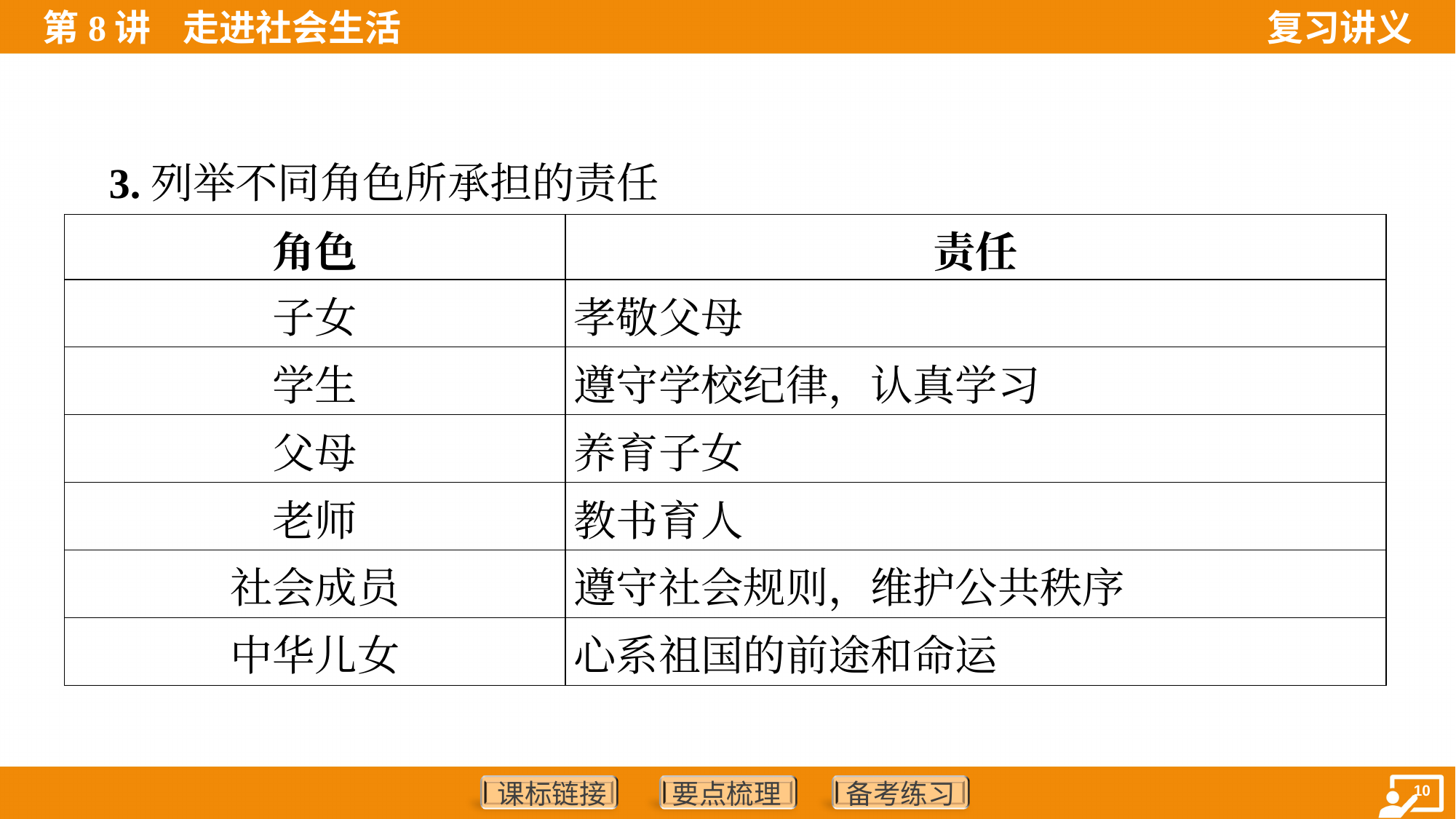

3.列举不同角色所承担的责任
| 角色 | 责任 |
| --- | --- |
| 子女 | 孝敬父母 |
| 学生 | 遵守学校纪律，认真学习 |
| 父母 | 养育子女 |
| 老师 | 教书育人 |
| 社会成员 | 遵守社会规则，维护公共秩序 |
| 中华儿女 | 心系祖国的前途和命运 |